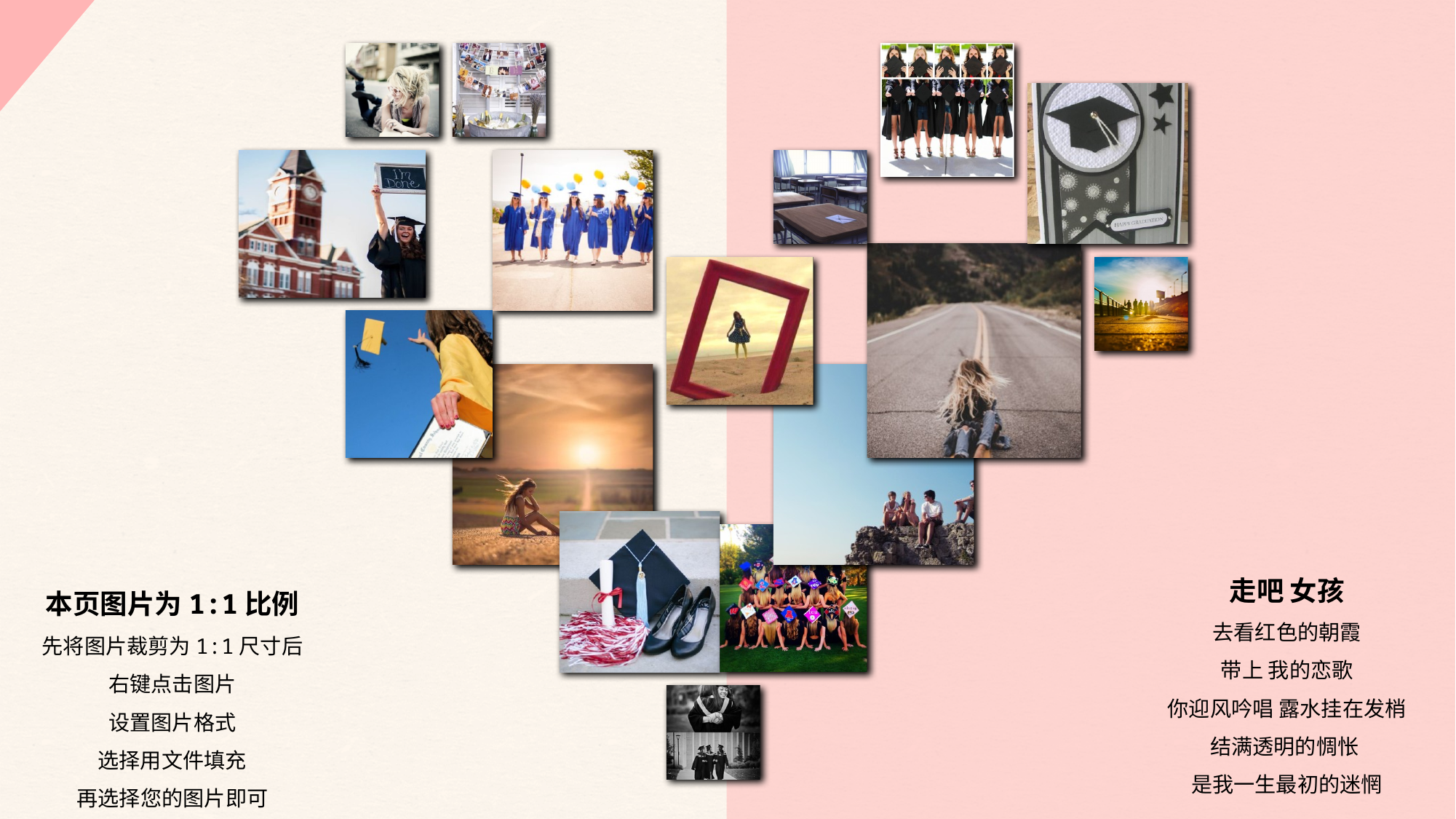

走吧 女孩
去看红色的朝霞
带上 我的恋歌
你迎风吟唱 露水挂在发梢
结满透明的惆怅
是我一生最初的迷惘
本页图片为1:1比例
先将图片裁剪为1:1尺寸后
右键点击图片
设置图片格式
选择用文件填充
再选择您的图片即可